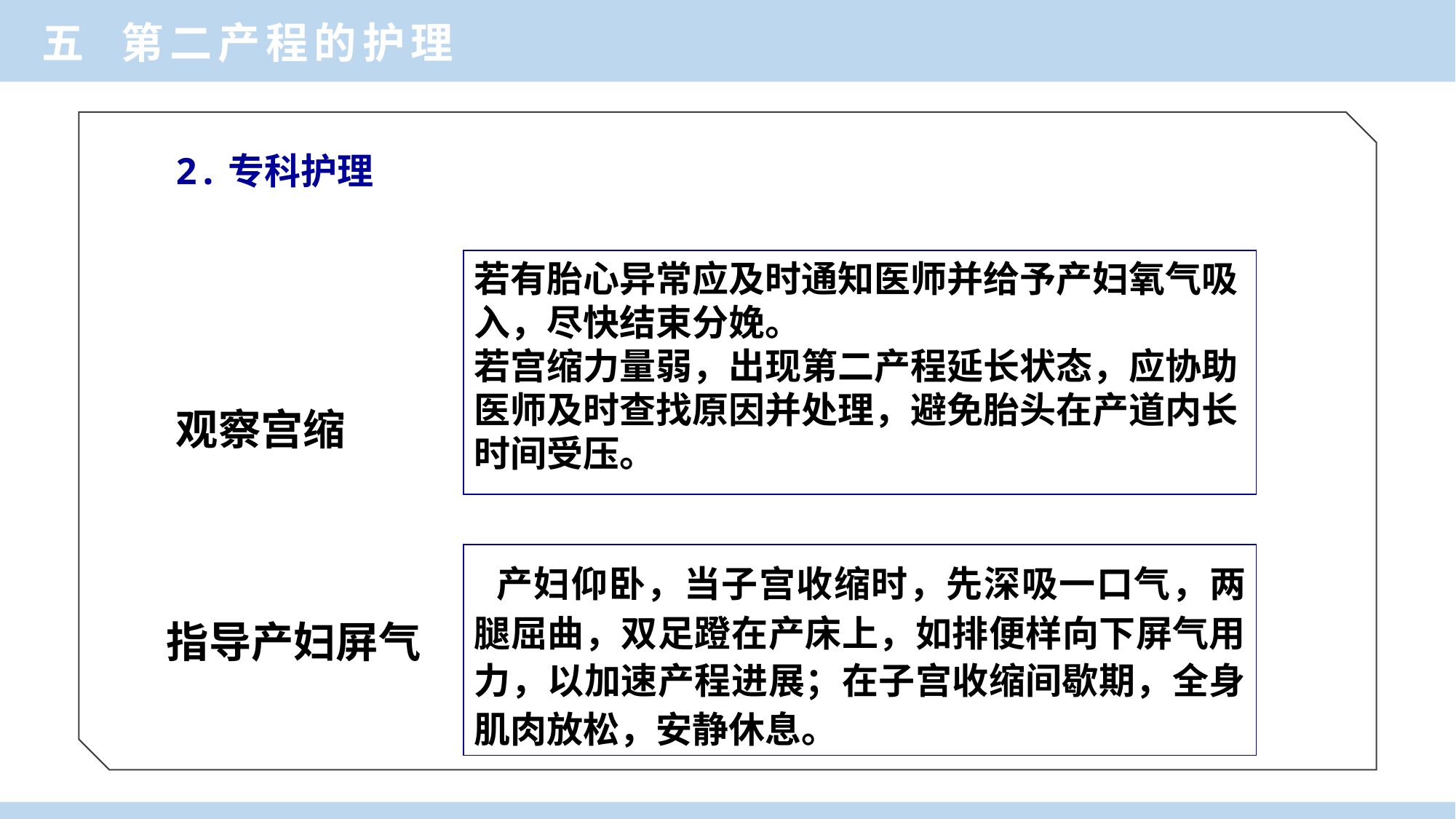

五  第二产程的护理

2.专科护理
若有胎心异常应及时通知医师并给予产妇氧气吸入，尽快结束分娩。
若宫缩力量弱，出现第二产程延长状态，应协助医师及时查找原因并处理，避免胎头在产道内长时间受压。
观察宫缩
 产妇仰卧，当子宫收缩时，先深吸一口气，两腿屈曲，双足蹬在产床上，如排便样向下屏气用力，以加速产程进展；在子宫收缩间歇期，全身肌肉放松，安静休息。
指导产妇屏气